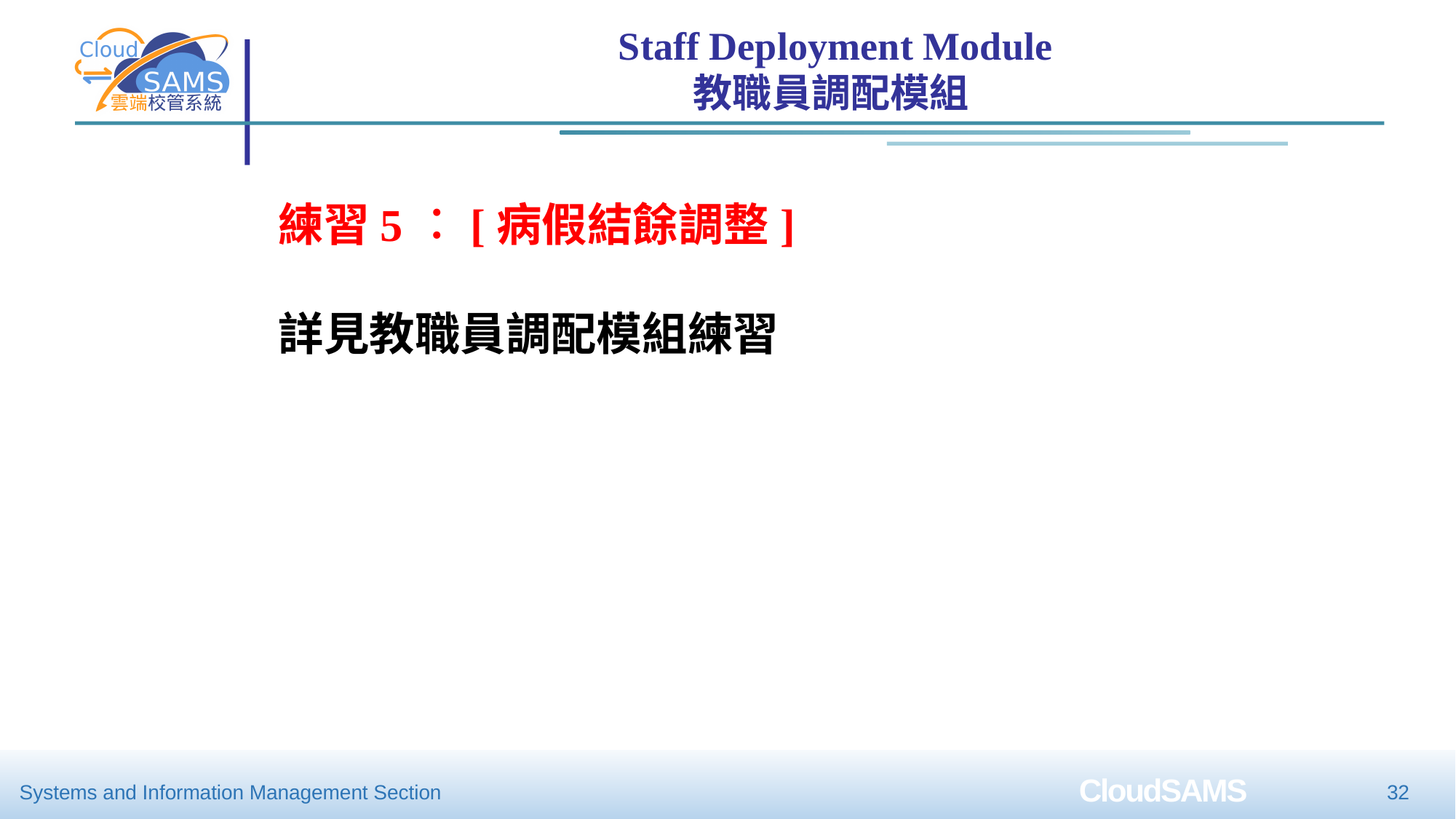

Staff Deployment Module
教職員調配模組
練習5︰[病假結餘調整]

詳見教職員調配模組練習

32